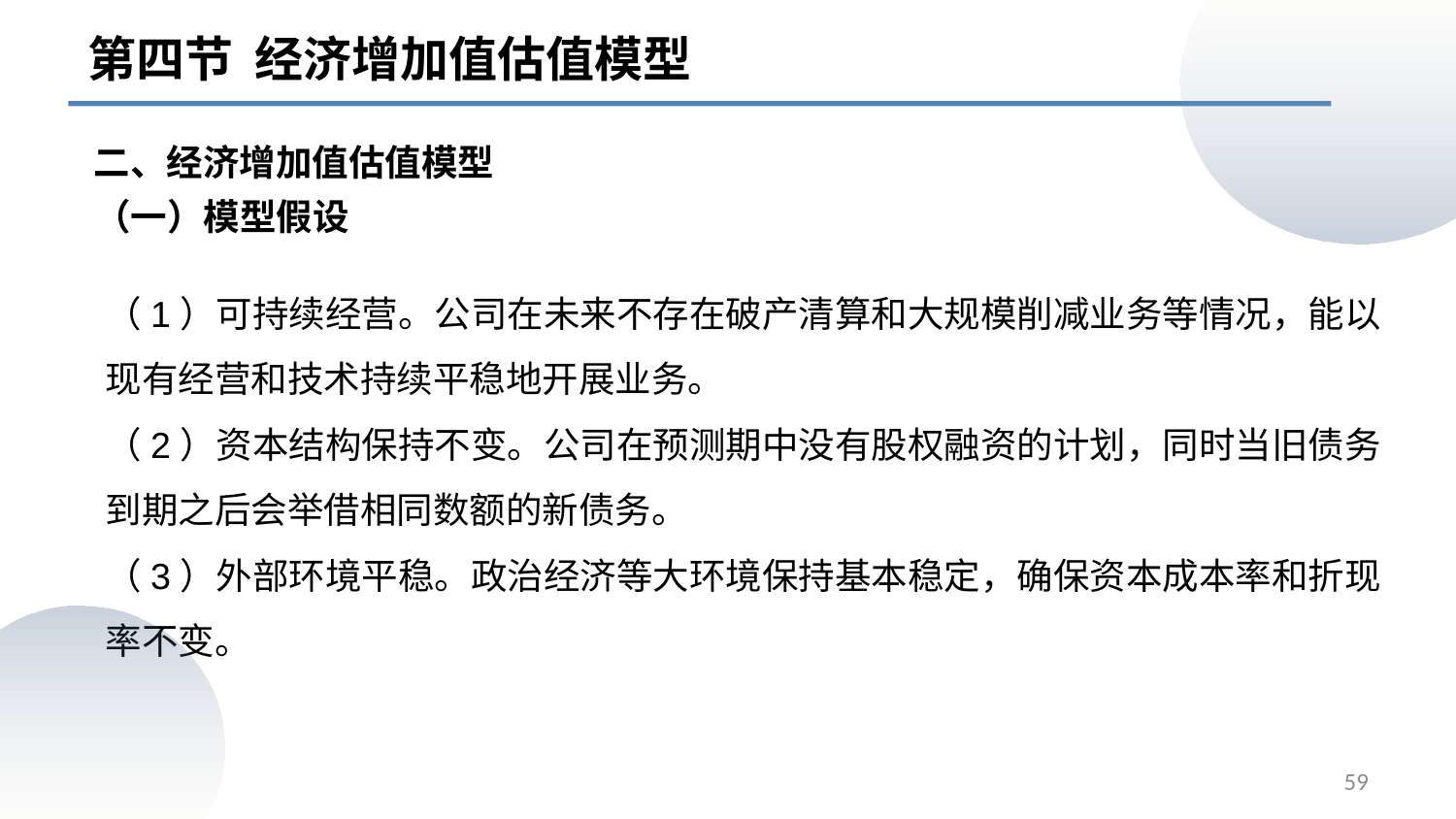

第四节  经济增加值估值模型
二、经济增加值估值模型
# （一）模型假设
（1）可持续经营。公司在未来不存在破产清算和大规模削减业务等情况，能以现有经营和技术持续平稳地开展业务。
（2）资本结构保持不变。公司在预测期中没有股权融资的计划，同时当旧债务到期之后会举借相同数额的新债务。
（3）外部环境平稳。政治经济等大环境保持基本稳定，确保资本成本率和折现率不变。

59